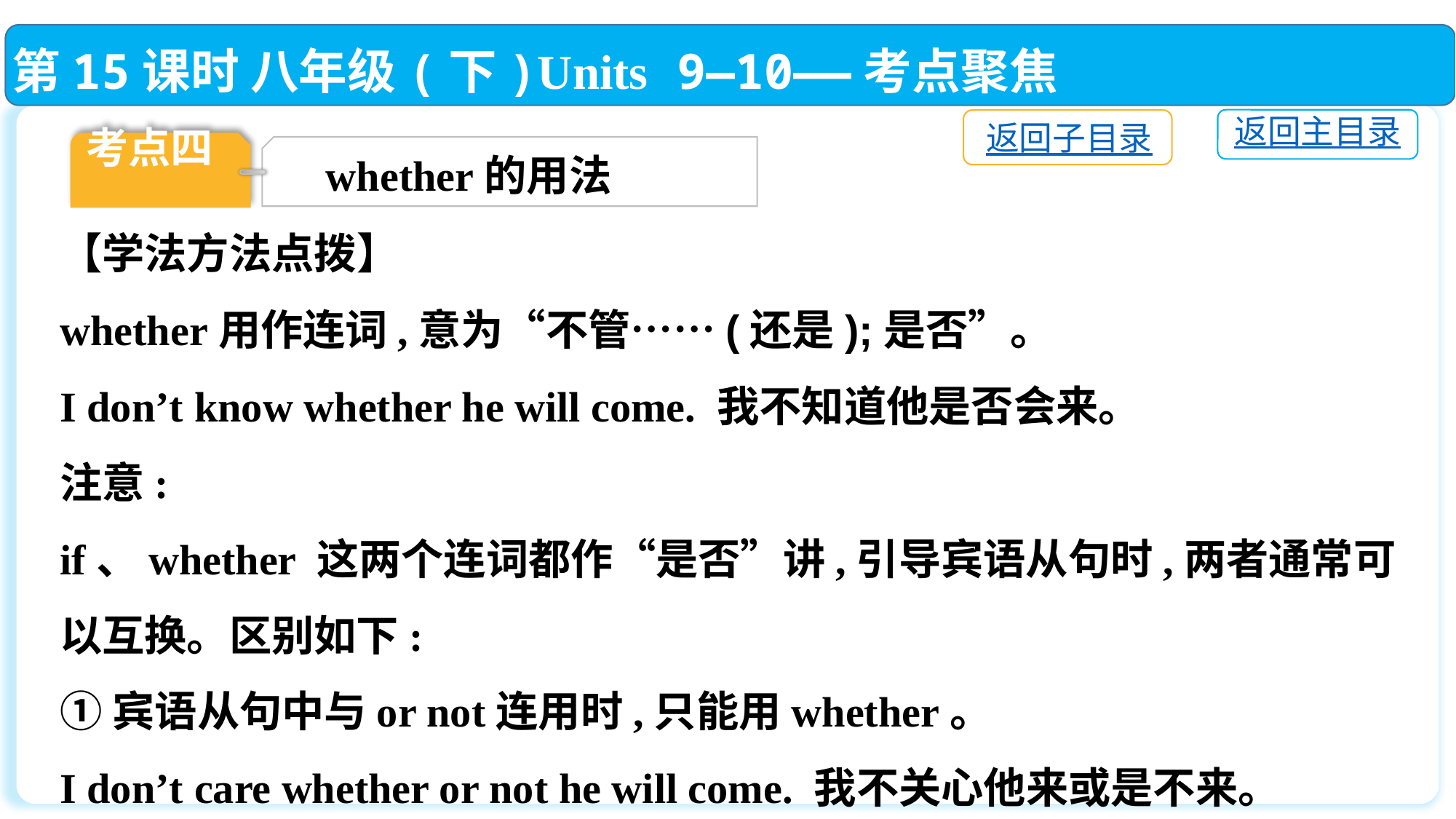

第15课时 八年级(下)Units 9—10——考点聚焦

返回主目录

返回子目录
考点四
whether的用法

【学法方法点拨】
whether用作连词,意为“不管……(还是);是否”。
I don’t know whether he will come. 我不知道他是否会来。
注意:
if、whether 这两个连词都作“是否”讲,引导宾语从句时,两者通常可以互换。区别如下:
①宾语从句中与or not连用时,只能用whether。
I don’t care whether or not he will come. 我不关心他来或是不来。